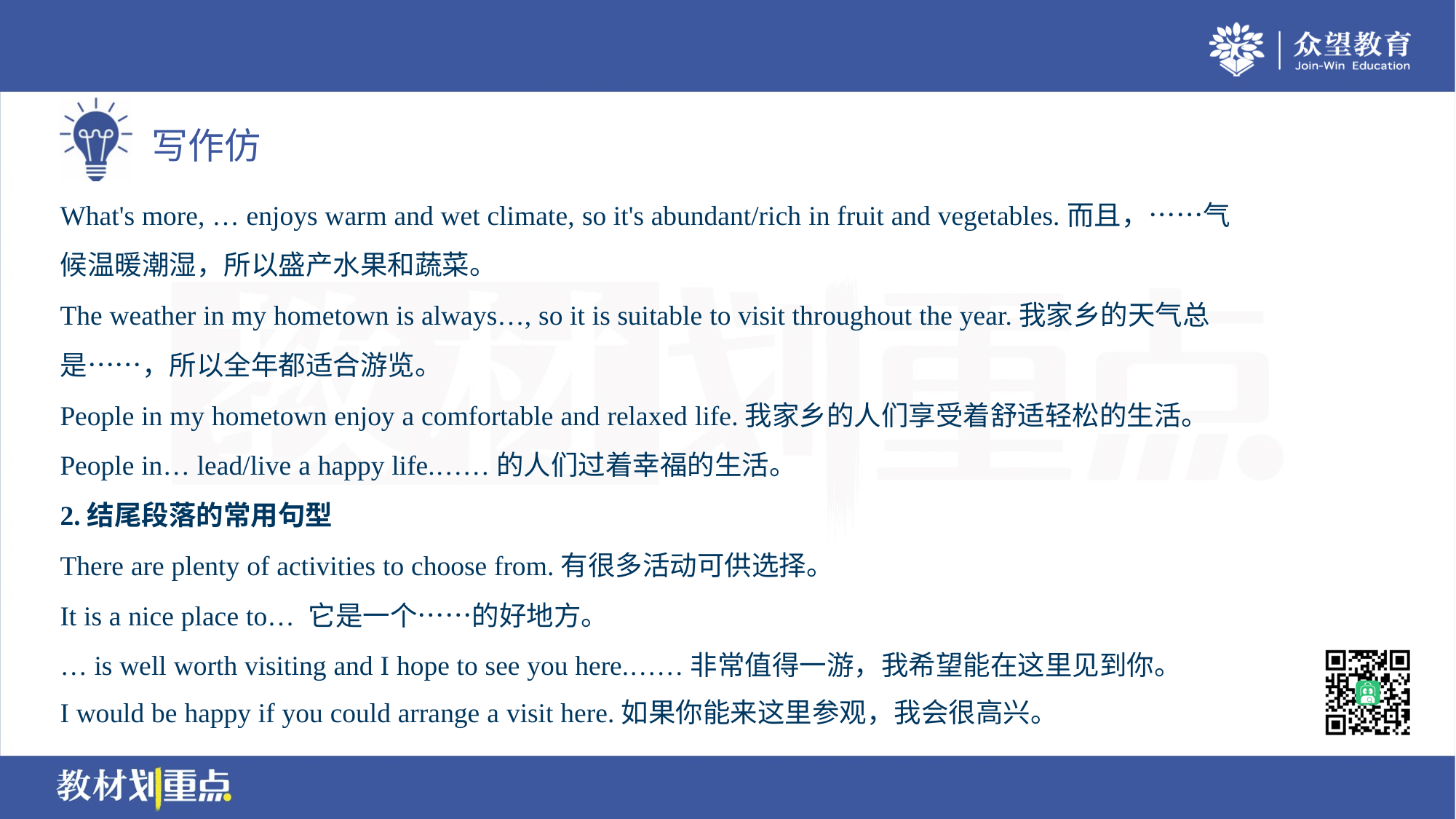

What's more, … enjoys warm and wet climate, so it's abundant/rich in fruit and vegetables.而且，……气
候温暖潮湿，所以盛产水果和蔬菜。
The weather in my hometown is always…, so it is suitable to visit throughout the year.我家乡的天气总
是……，所以全年都适合游览。
People in my hometown enjoy a comfortable and relaxed life.我家乡的人们享受着舒适轻松的生活。
People in… lead/live a happy life.……的人们过着幸福的生活。
2.结尾段落的常用句型
There are plenty of activities to choose from.有很多活动可供选择。
It is a nice place to… 它是一个……的好地方。
… is well worth visiting and I hope to see you here.……非常值得一游，我希望能在这里见到你。
I would be happy if you could arrange a visit here.如果你能来这里参观，我会很高兴。